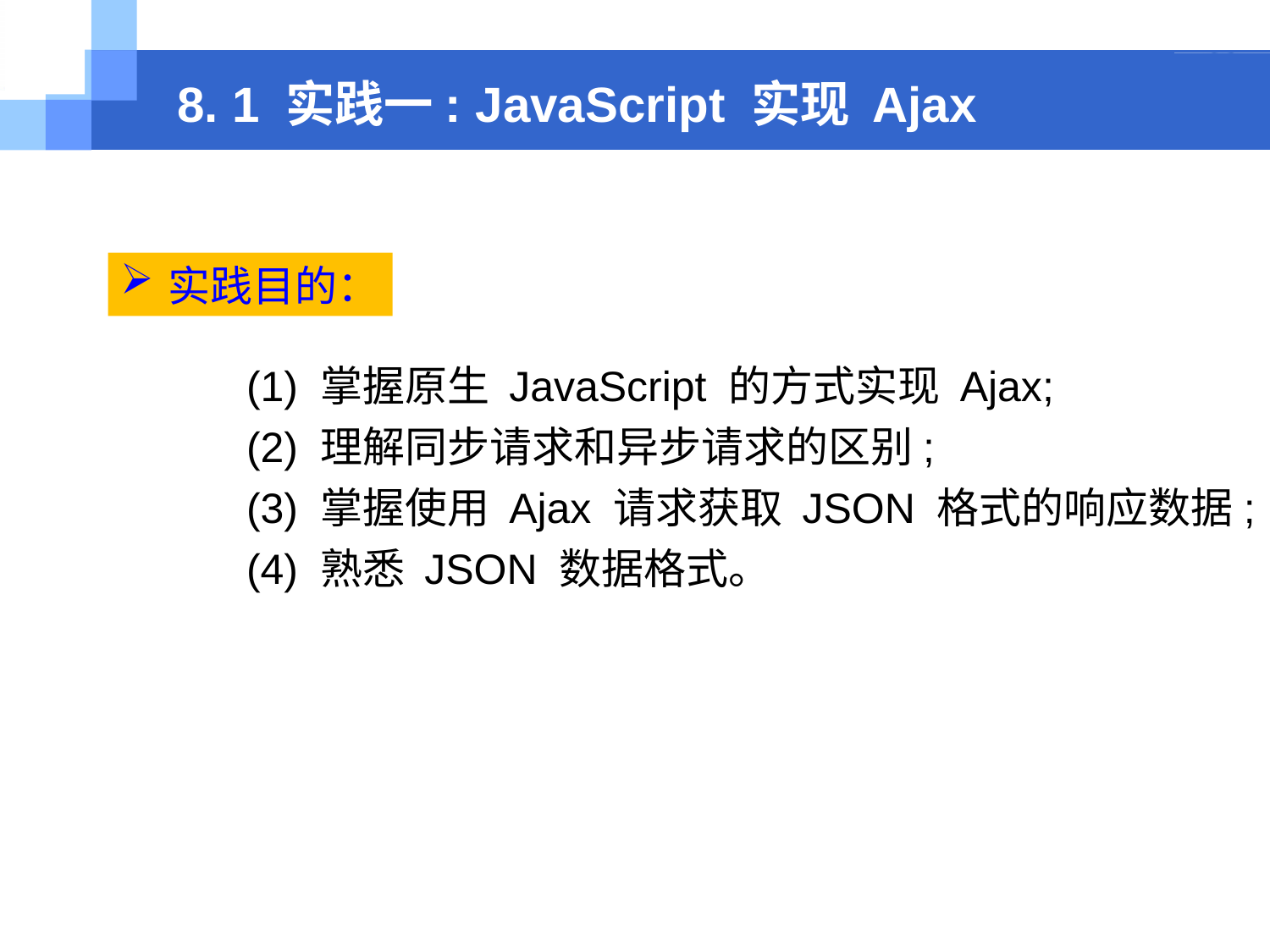

8. 1 实践一: JavaScript 实现 Ajax
实践目的：
(1) 掌握原生 JavaScript 的方式实现 Ajax;
(2) 理解同步请求和异步请求的区别;
(3) 掌握使用 Ajax 请求获取 JSON 格式的响应数据;
(4) 熟悉 JSON 数据格式。